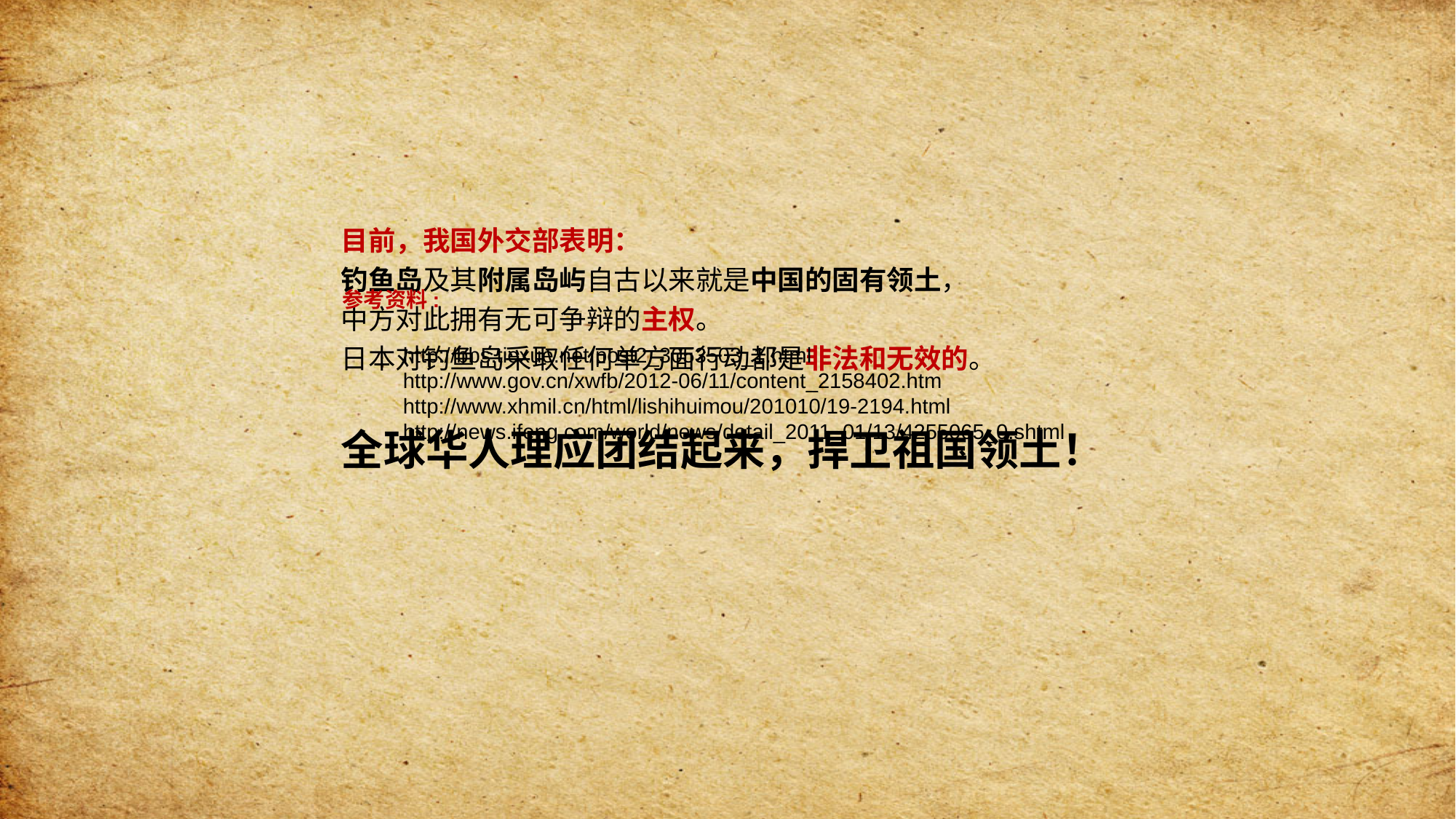

目前，我国外交部表明：
钓鱼岛及其附属岛屿自古以来就是中国的固有领土，
中方对此拥有无可争辩的主权。
日本对钓鱼岛采取任何单方面行动都是非法和无效的。

全球华人理应团结起来，捍卫祖国领土！
参考资料:
http://bbs.tiexue.net/post2_3053503_1.html
http://www.gov.cn/xwfb/2012-06/11/content_2158402.htm
http://www.xhmil.cn/html/lishihuimou/201010/19-2194.html
http://news.ifeng.com/world/news/detail_2011_01/13/4255065_0.shtml